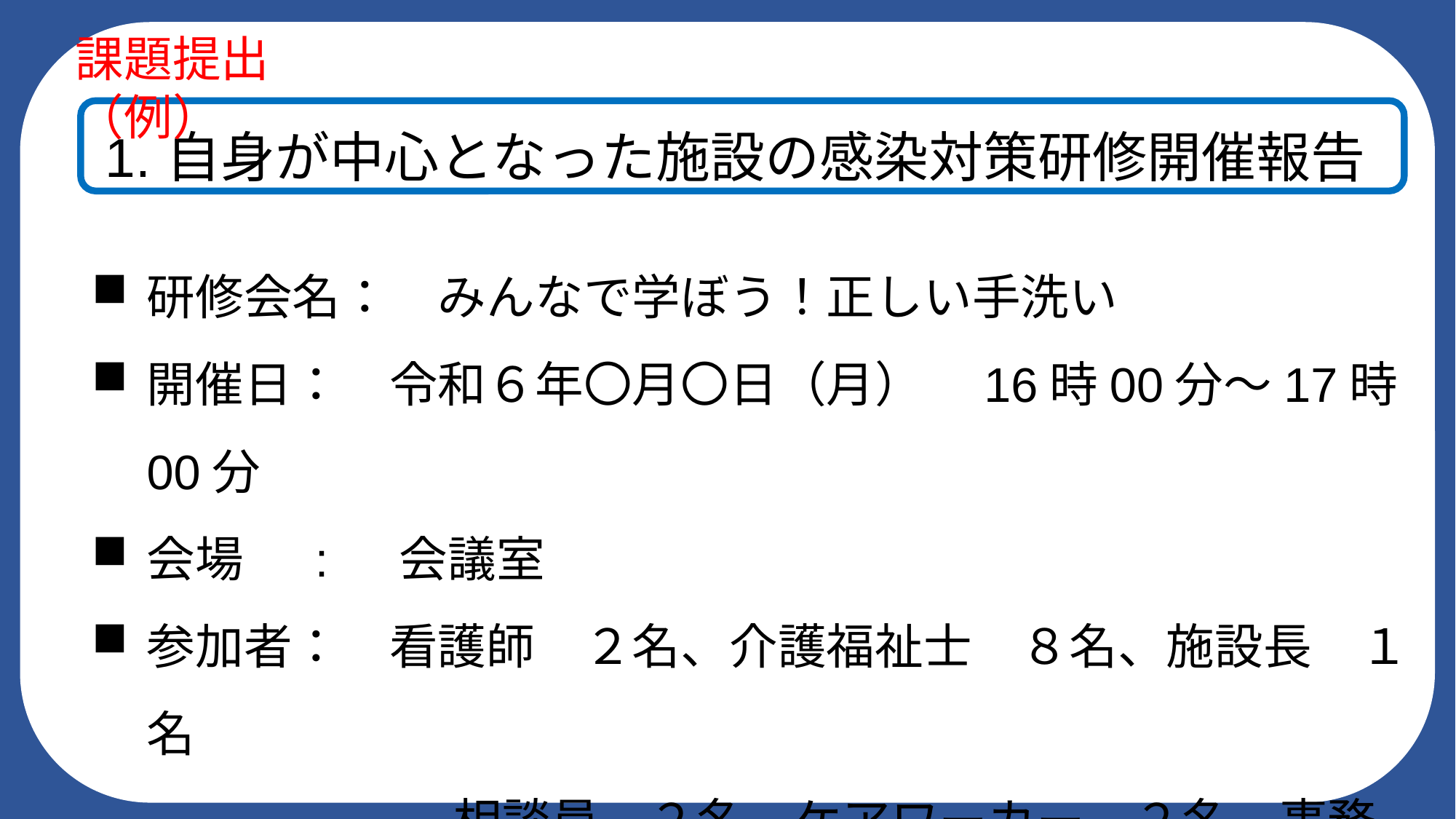

課題提出　（例）
自身が中心となった施設の感染対策研修開催報告

研修会名：　みんなで学ぼう！正しい手洗い
開催日：　令和６年〇月〇日（月）　16時00分～17時00分
会場　 :　 会議室
参加者：　看護師　２名、介護福祉士　８名、施設長　１名
　　　　　　 　 相談員　２名、ケアワーカー　２名、事務職　１名
             　　　　　　　　　　　　　　　　　　　　　合計　16名